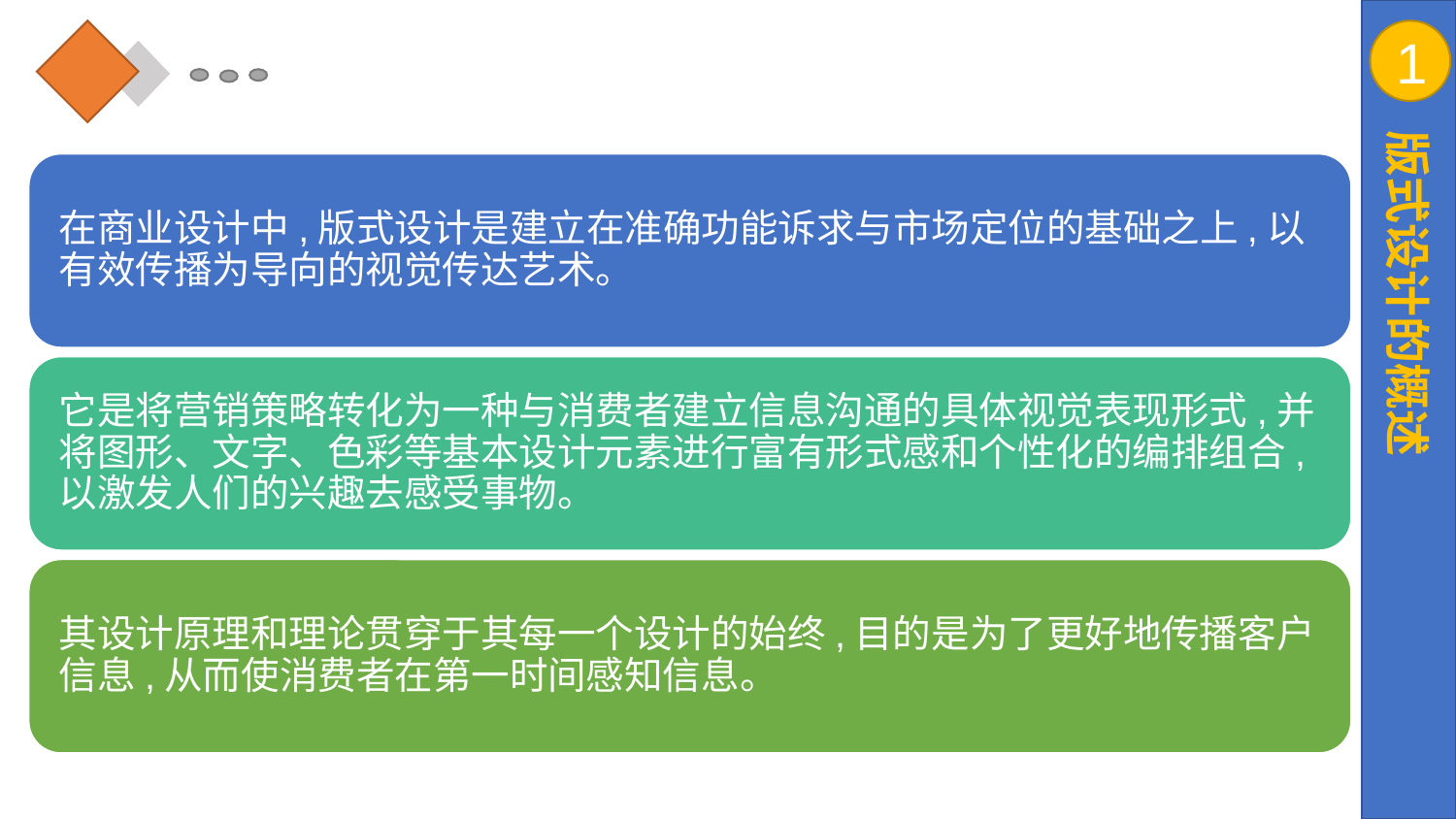

1

版式设计的概述
在商业设计中,版式设计是建立在准确功能诉求与市场定位的基础之上,以有效传播为导向的视觉传达艺术。
它是将营销策略转化为一种与消费者建立信息沟通的具体视觉表现形式,并将图形、文字、色彩等基本设计元素进行富有形式感和个性化的编排组合,以激发人们的兴趣去感受事物。
其设计原理和理论贯穿于其每一个设计的始终,目的是为了更好地传播客户信息,从而使消费者在第一时间感知信息。